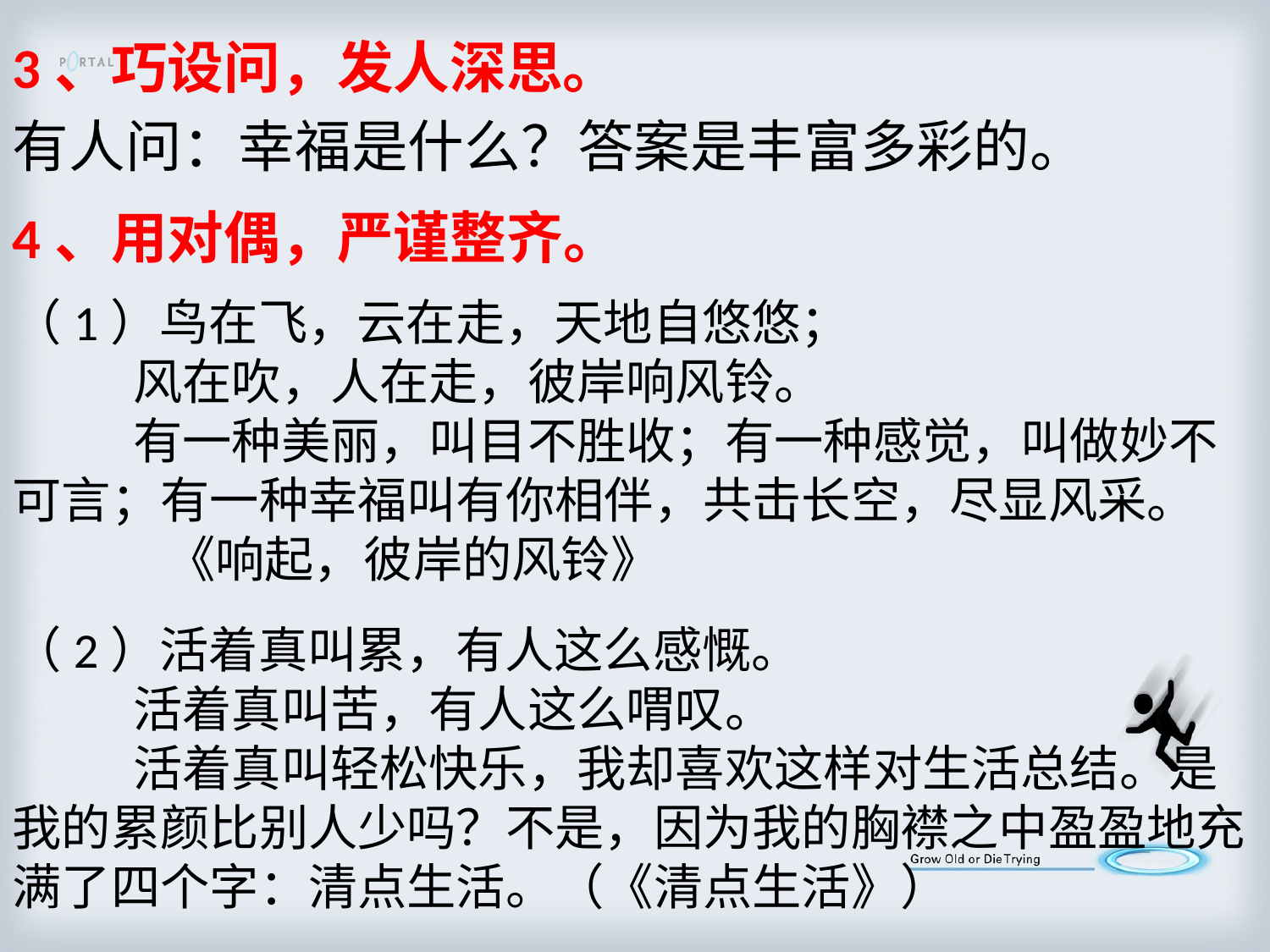

3、巧设问，发人深思。
有人问：幸福是什么？答案是丰富多彩的。
4、用对偶，严谨整齐。
（1）鸟在飞，云在走，天地自悠悠；
　　  风在吹，人在走，彼岸响风铃。
　　  有一种美丽，叫目不胜收；有一种感觉，叫做妙不可言；有一种幸福叫有你相伴，共击长空，尽显风采。                    《响起，彼岸的风铃》
（2）活着真叫累，有人这么感慨。
　　  活着真叫苦，有人这么喟叹。
　　  活着真叫轻松快乐，我却喜欢这样对生活总结。是我的累颜比别人少吗？不是，因为我的胸襟之中盈盈地充满了四个字：清点生活。（《清点生活》）